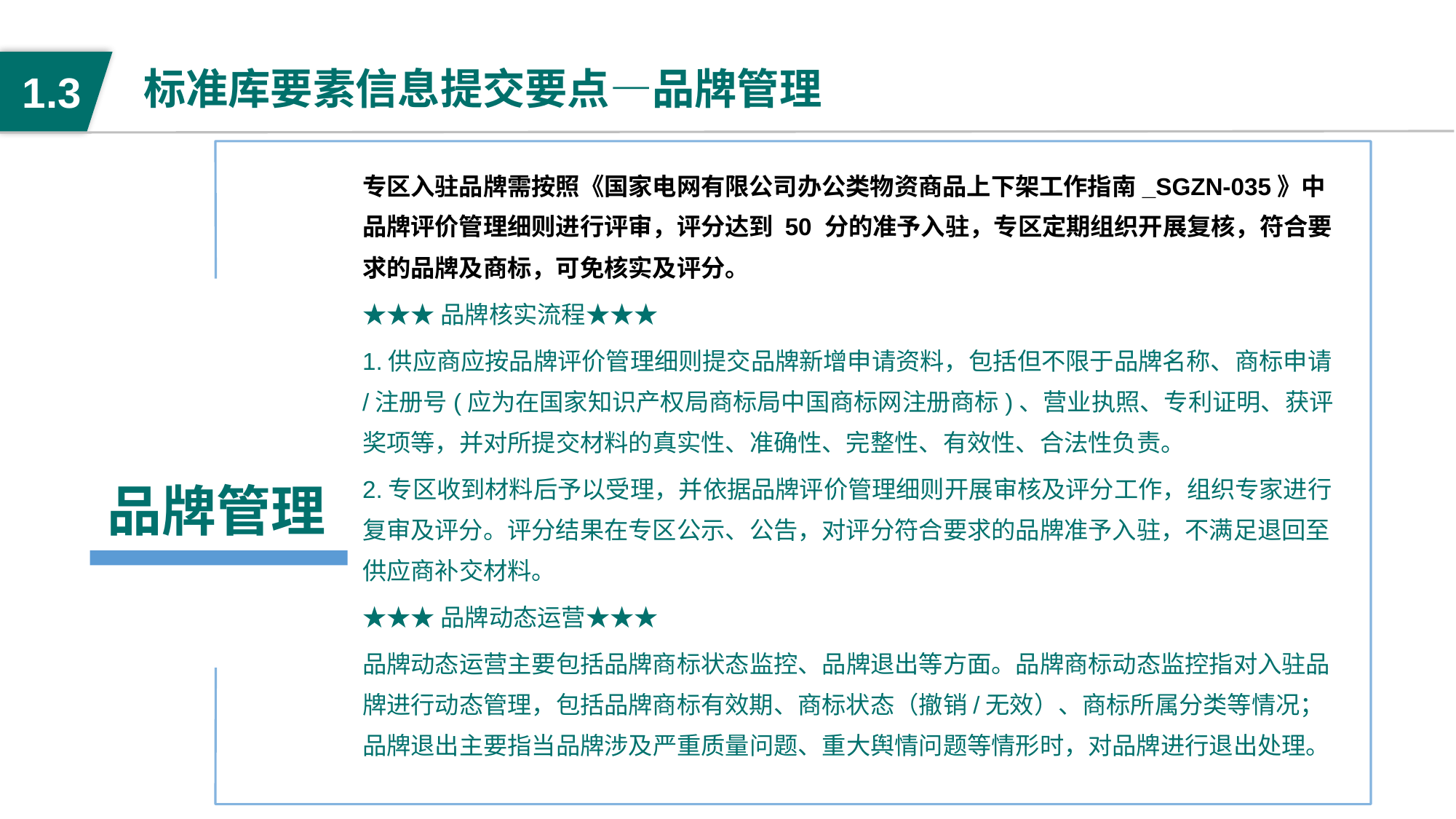

标准库要素信息提交要点—品牌管理
1.3

专区入驻品牌需按照《国家电网有限公司办公类物资商品上下架工作指南_SGZN-035》中品牌评价管理细则进行评审，评分达到 50 分的准予入驻，专区定期组织开展复核，符合要求的品牌及商标，可免核实及评分。
★★★品牌核实流程★★★
1.供应商应按品牌评价管理细则提交品牌新增申请资料，包括但不限于品牌名称、商标申请/注册号(应为在国家知识产权局商标局中国商标网注册商标)、营业执照、专利证明、获评奖项等，并对所提交材料的真实性、准确性、完整性、有效性、合法性负责。
2.专区收到材料后予以受理，并依据品牌评价管理细则开展审核及评分工作，组织专家进行复审及评分。评分结果在专区公示、公告，对评分符合要求的品牌准予入驻，不满足退回至供应商补交材料。
★★★品牌动态运营★★★
品牌动态运营主要包括品牌商标状态监控、品牌退出等方面。品牌商标动态监控指对入驻品牌进行动态管理，包括品牌商标有效期、商标状态（撤销/无效）、商标所属分类等情况；品牌退出主要指当品牌涉及严重质量问题、重大舆情问题等情形时，对品牌进行退出处理。

品牌管理